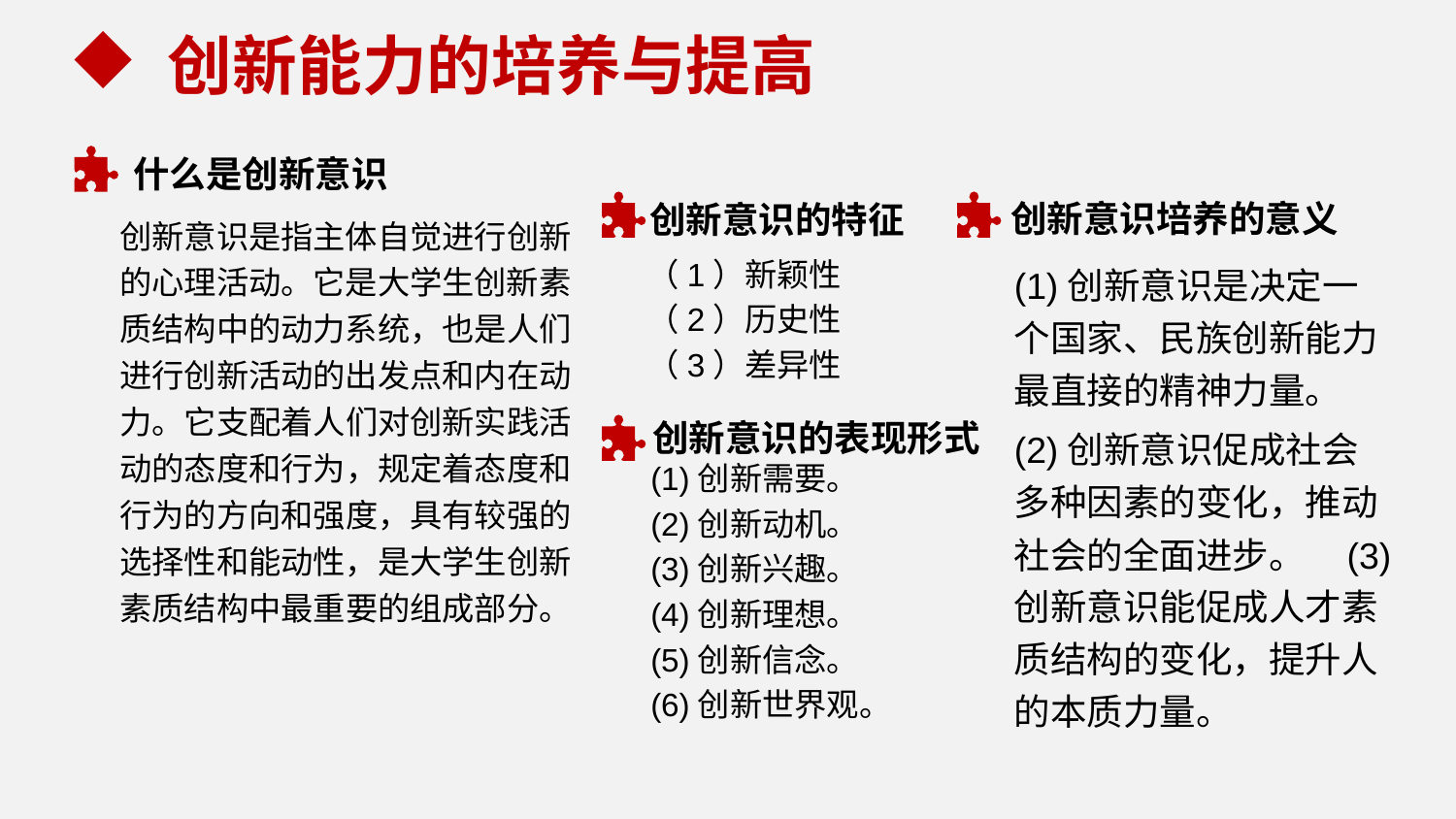

创新能力的培养与提高
什么是创新意识

创新意识是指主体自觉进行创新的心理活动。它是大学生创新素质结构中的动力系统，也是人们进行创新活动的出发点和内在动力。它支配着人们对创新实践活动的态度和行为，规定着态度和行为的方向和强度，具有较强的选择性和能动性，是大学生创新素质结构中最重要的组成部分。
创新意识培养的意义

(1)创新意识是决定一个国家、民族创新能力最直接的精神力量。
(2)创新意识促成社会多种因素的变化，推动社会的全面进步。    (3)创新意识能促成人才素质结构的变化，提升人的本质力量。
创新意识的特征
（1）新颖性
（2）历史性
（3）差异性

创新意识的表现形式
(1)创新需要。
(2)创新动机。
(3)创新兴趣。
(4)创新理想。
(5)创新信念。
(6)创新世界观。